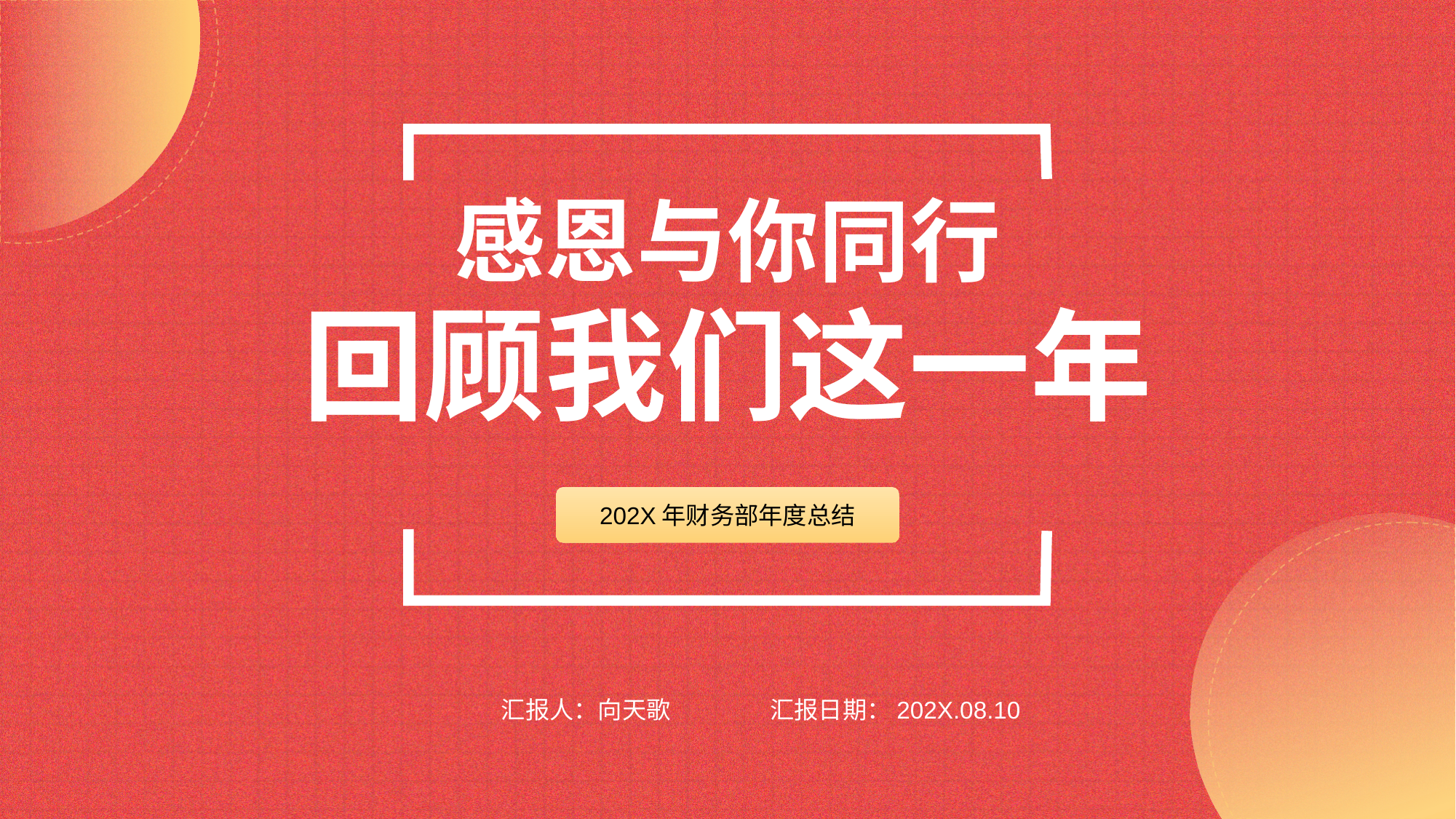

感恩与你同行
回顾我们这一年
202X年财务部年度总结
202X年财务部年度总结

汇报人：向天歌
汇报日期：202X.08.10